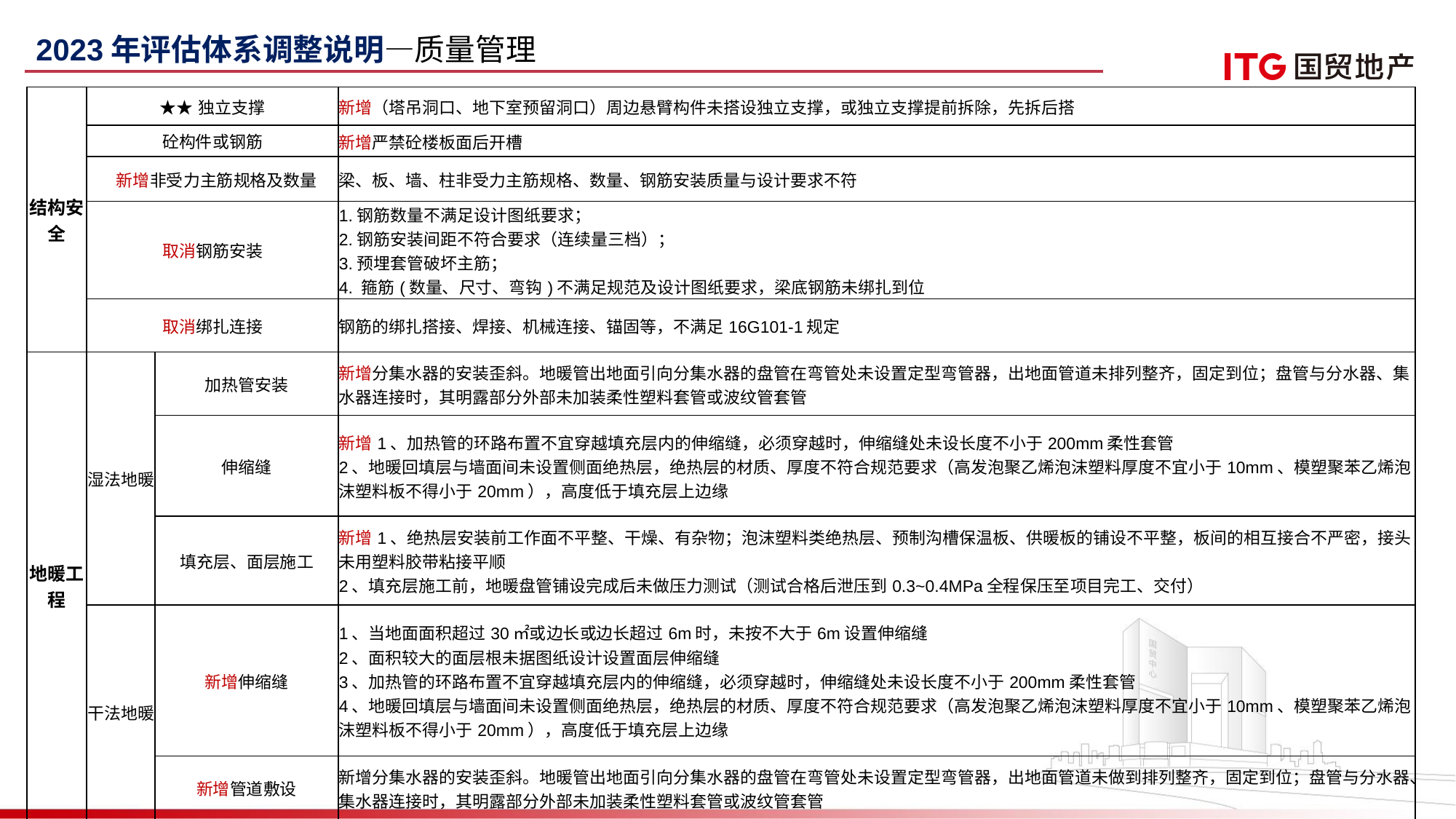

2023年评估体系调整说明—质量管理

| 结构安全 | ★★独立支撑 |  | 新增（塔吊洞口、地下室预留洞口）周边悬臂构件未搭设独立支撑，或独立支撑提前拆除，先拆后搭 |
| --- | --- | --- | --- |
|  | 砼构件或钢筋 |  | 新增严禁砼楼板面后开槽 |
|  | 新增非受力主筋规格及数量 |  | 梁、板、墙、柱非受力主筋规格、数量、钢筋安装质量与设计要求不符 |
|  | 取消钢筋安装 |  | 1.钢筋数量不满足设计图纸要求； 2.钢筋安装间距不符合要求（连续量三档）； 3.预埋套管破坏主筋； 4. 箍筋(数量、尺寸、弯钩)不满足规范及设计图纸要求，梁底钢筋未绑扎到位 |
|  | 取消绑扎连接 |  | 钢筋的绑扎搭接、焊接、机械连接、锚固等，不满足16G101-1规定 |
| 地暖工程 | 湿法地暖 | 加热管安装 | 新增分集水器的安装歪斜。地暖管出地面引向分集水器的盘管在弯管处未设置定型弯管器，出地面管道未排列整齐，固定到位；盘管与分水器、集水器连接时，其明露部分外部未加装柔性塑料套管或波纹管套管 |
|  |  | 伸缩缝 | 新增1、加热管的环路布置不宜穿越填充层内的伸缩缝，必须穿越时，伸缩缝处未设长度不小于200mm柔性套管 2、地暖回填层与墙面间未设置侧面绝热层，绝热层的材质、厚度不符合规范要求（高发泡聚乙烯泡沫塑料厚度不宜小于10mm、模塑聚苯乙烯泡沫塑料板不得小于20mm），高度低于填充层上边缘 |
|  |  | 填充层、面层施工 | 新增1、绝热层安装前工作面不平整、干燥、有杂物；泡沫塑料类绝热层、预制沟槽保温板、供暖板的铺设不平整，板间的相互接合不严密，接头未用塑料胶带粘接平顺 2、填充层施工前，地暖盘管铺设完成后未做压力测试（测试合格后泄压到0.3~0.4MPa全程保压至项目完工、交付） |
|  | 干法地暖 | 新增伸缩缝 | 1、当地面面积超过30㎡或边长或边长超过6m时，未按不大于6m设置伸缩缝 2、面积较大的面层根未据图纸设计设置面层伸缩缝 3、加热管的环路布置不宜穿越填充层内的伸缩缝，必须穿越时，伸缩缝处未设长度不小于200mm柔性套管 4、地暖回填层与墙面间未设置侧面绝热层，绝热层的材质、厚度不符合规范要求（高发泡聚乙烯泡沫塑料厚度不宜小于10mm、模塑聚苯乙烯泡沫塑料板不得小于20mm），高度低于填充层上边缘 |
|  |  | 新增管道敷设 | 新增分集水器的安装歪斜。地暖管出地面引向分集水器的盘管在弯管处未设置定型弯管器，出地面管道未做到排列整齐，固定到位；盘管与分水器、集水器连接时，其明露部分外部未加装柔性塑料套管或波纹管套管 |